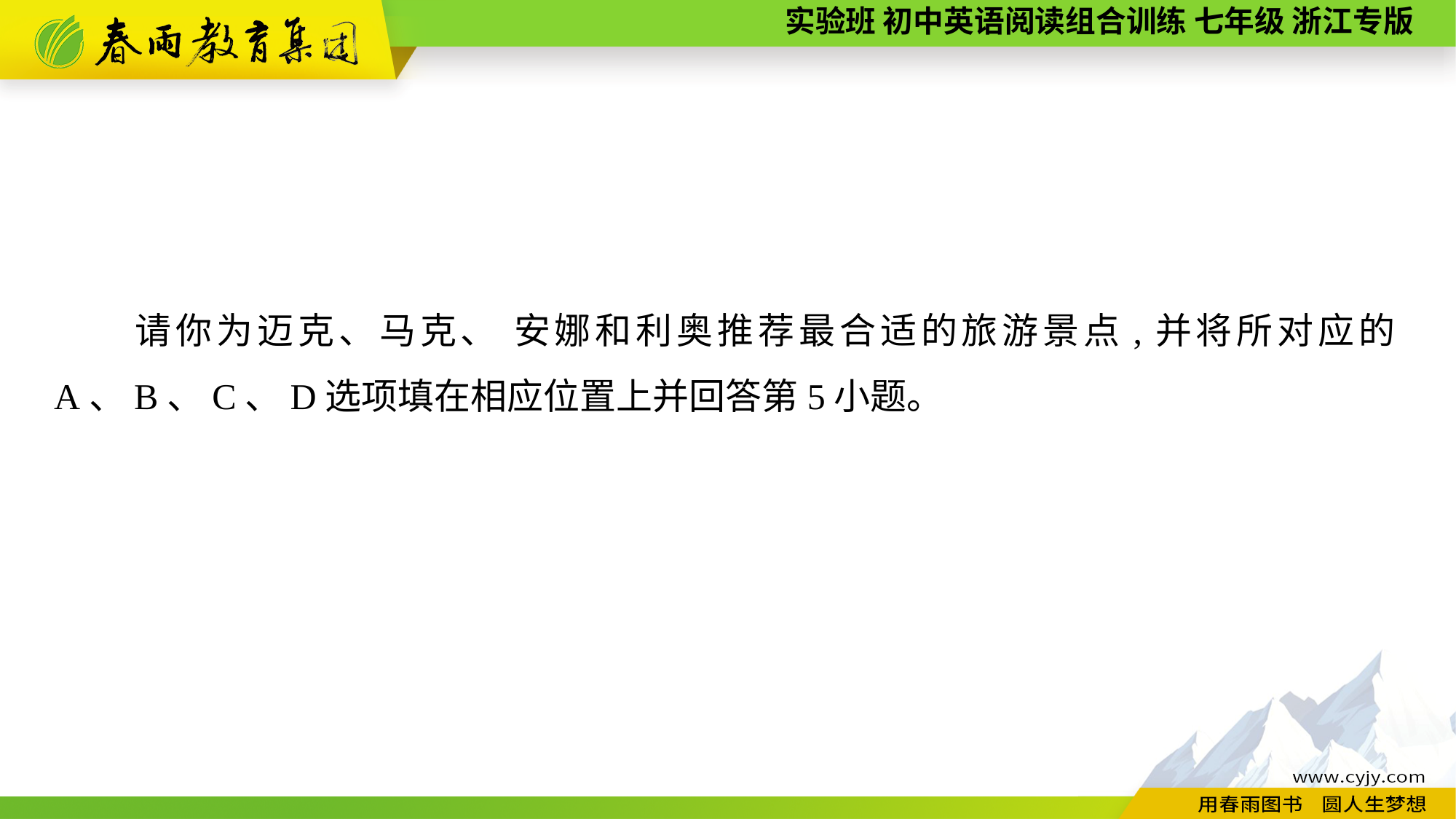

请你为迈克、马克、 安娜和利奥推荐最合适的旅游景点,并将所对应的A、B、C、D选项填在相应位置上并回答第5小题。